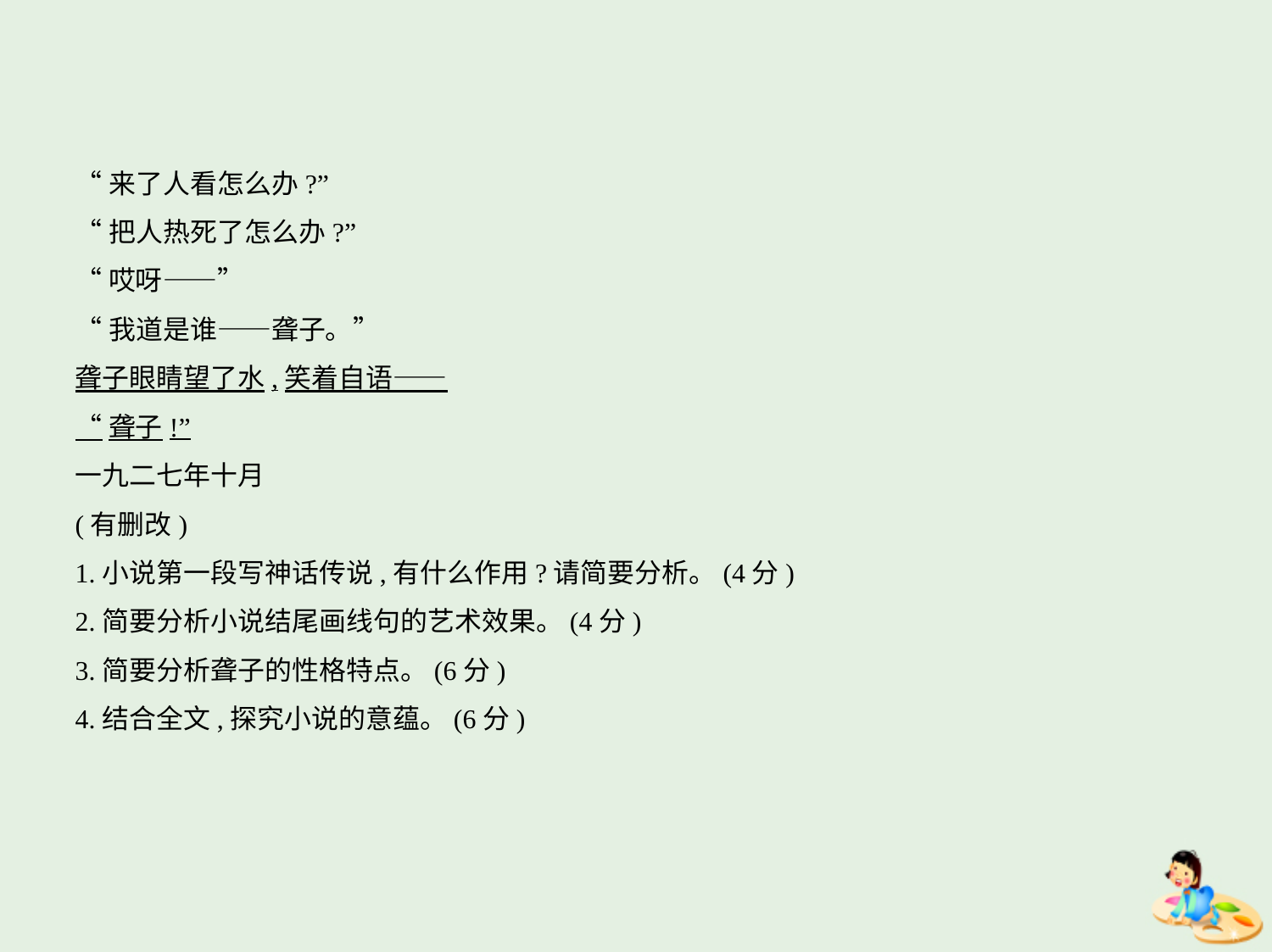

“来了人看怎么办?”
“把人热死了怎么办?”
“哎呀——”
“我道是谁——聋子。”
聋子眼睛望了水,笑着自语——
“聋子!”
一九二七年十月
(有删改)
1.小说第一段写神话传说,有什么作用?请简要分析。(4分)
2.简要分析小说结尾画线句的艺术效果。(4分)
3.简要分析聋子的性格特点。(6分)
4.结合全文,探究小说的意蕴。(6分)